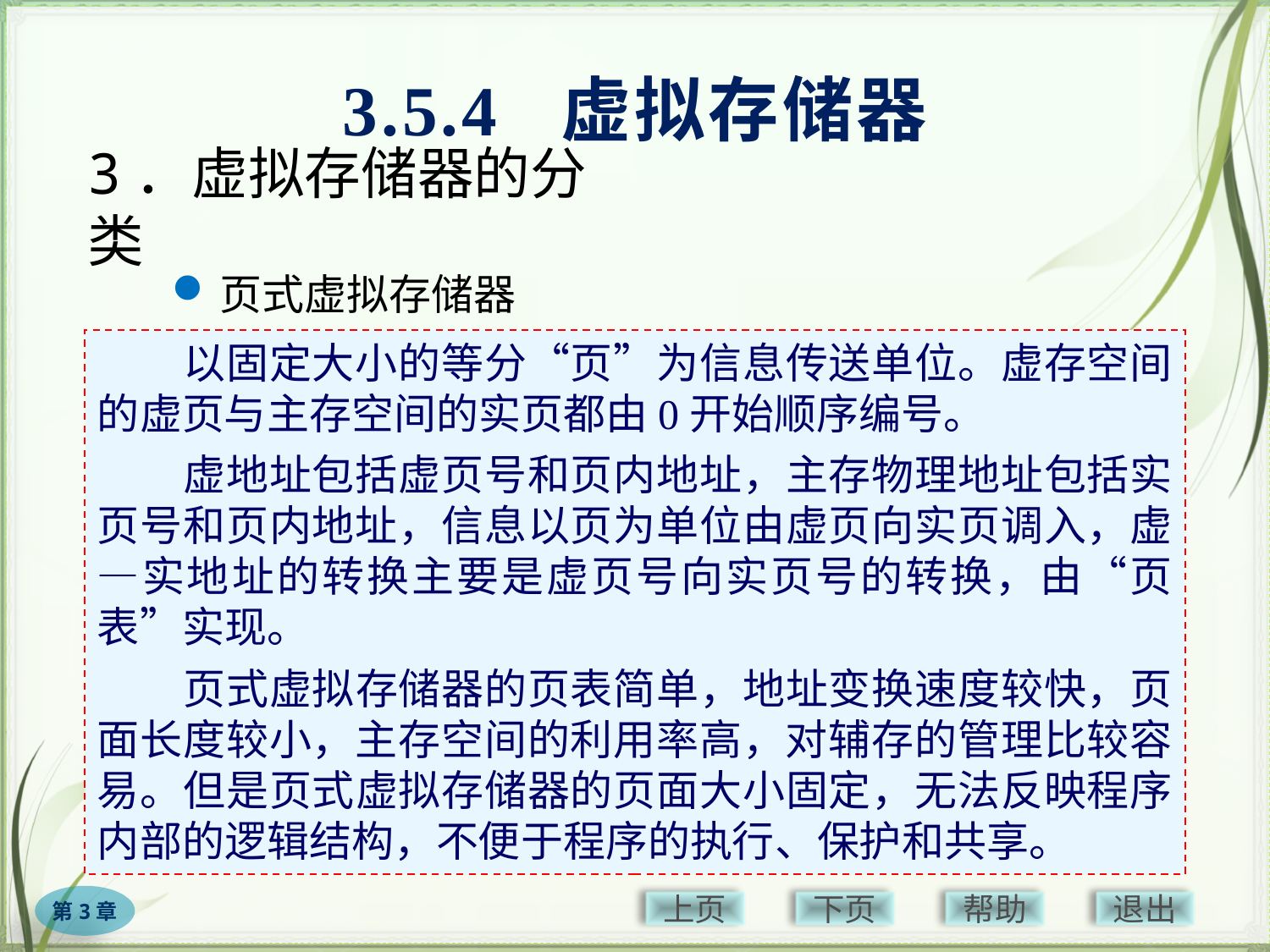

3.5.4  虚拟存储器
# 3．虚拟存储器的分类
页式虚拟存储器
段式虚拟存储器
　　以固定大小的等分“页”为信息传送单位。虚存空间的虚页与主存空间的实页都由0开始顺序编号。
　　虚地址包括虚页号和页内地址，主存物理地址包括实页号和页内地址，信息以页为单位由虚页向实页调入，虚—实地址的转换主要是虚页号向实页号的转换，由“页表”实现。
　　页式虚拟存储器的页表简单，地址变换速度较快，页面长度较小，主存空间的利用率高，对辅存的管理比较容易。但是页式虚拟存储器的页面大小固定，无法反映程序内部的逻辑结构，不便于程序的执行、保护和共享。
段页式虚拟存储器